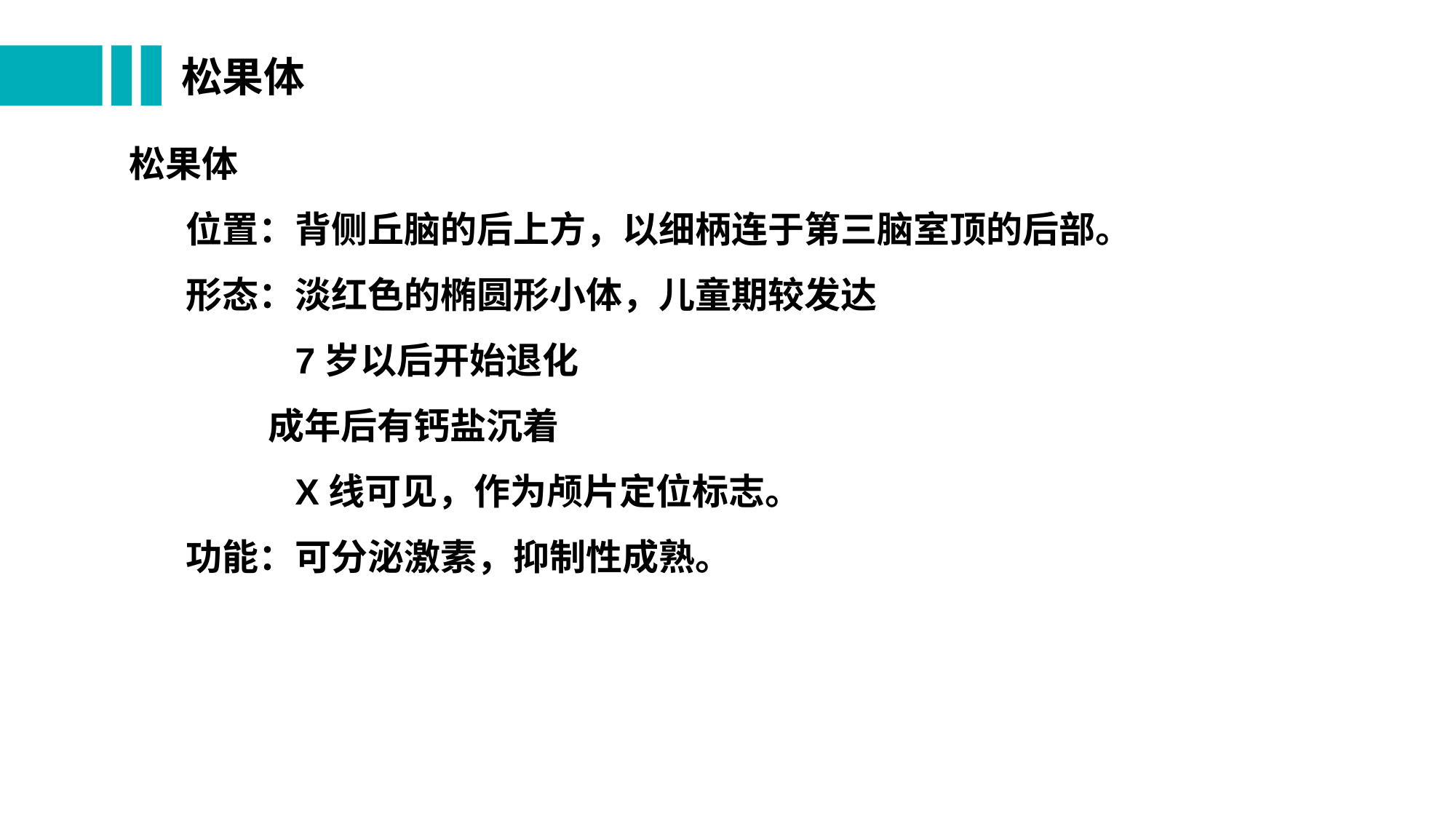

# 松果体

 松果体
        位置：背侧丘脑的后上方，以细柄连于第三脑室顶的后部。
        形态：淡红色的椭圆形小体，儿童期较发达
                  7岁以后开始退化
                  成年后有钙盐沉着
                  X线可见，作为颅片定位标志。
        功能：可分泌激素，抑制性成熟。